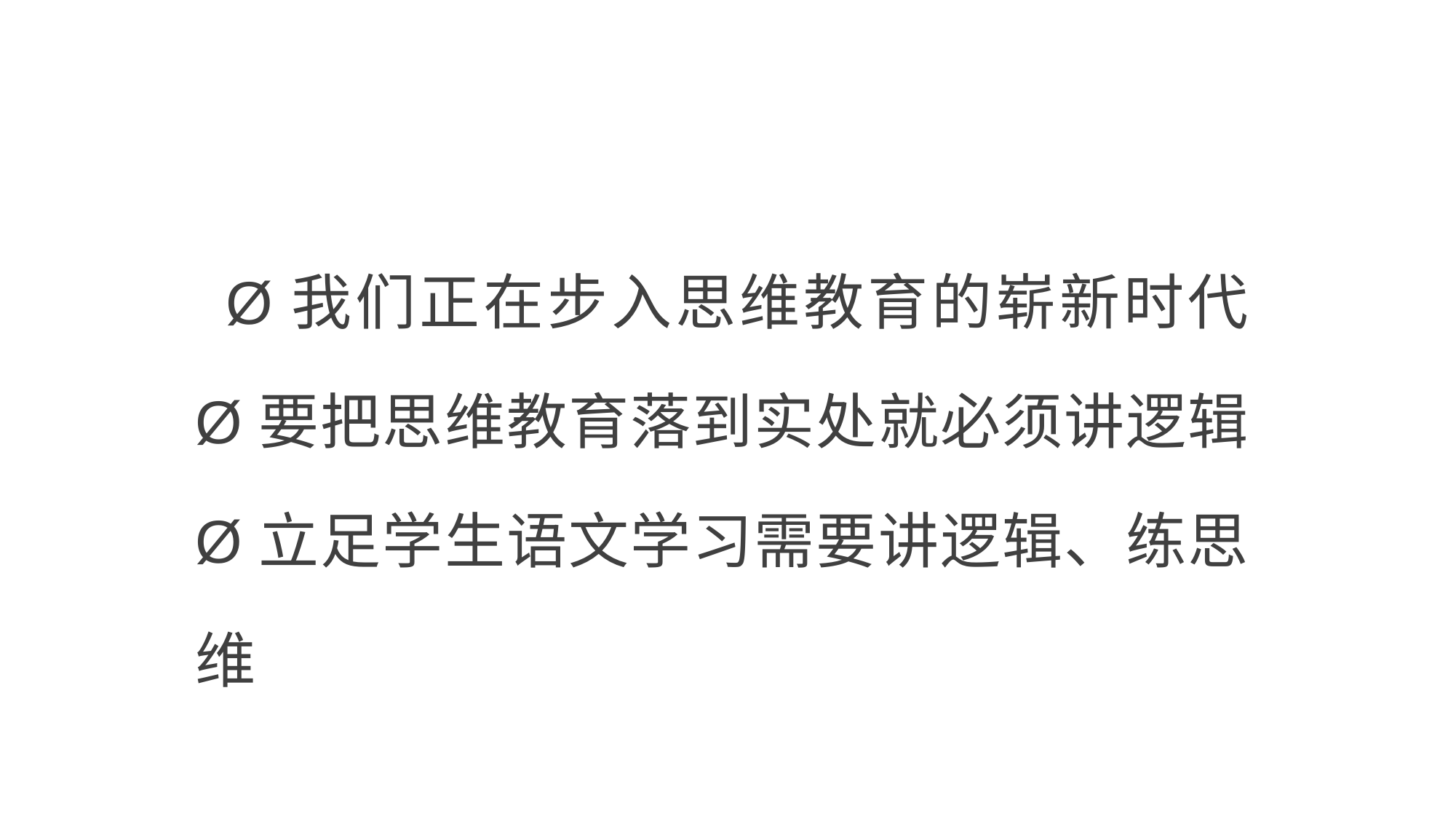

Ø我们正在步入思维教育的崭新时代 Ø要把思维教育落到实处就必须讲逻辑 Ø立足学生语文学习需要讲逻辑、练思维